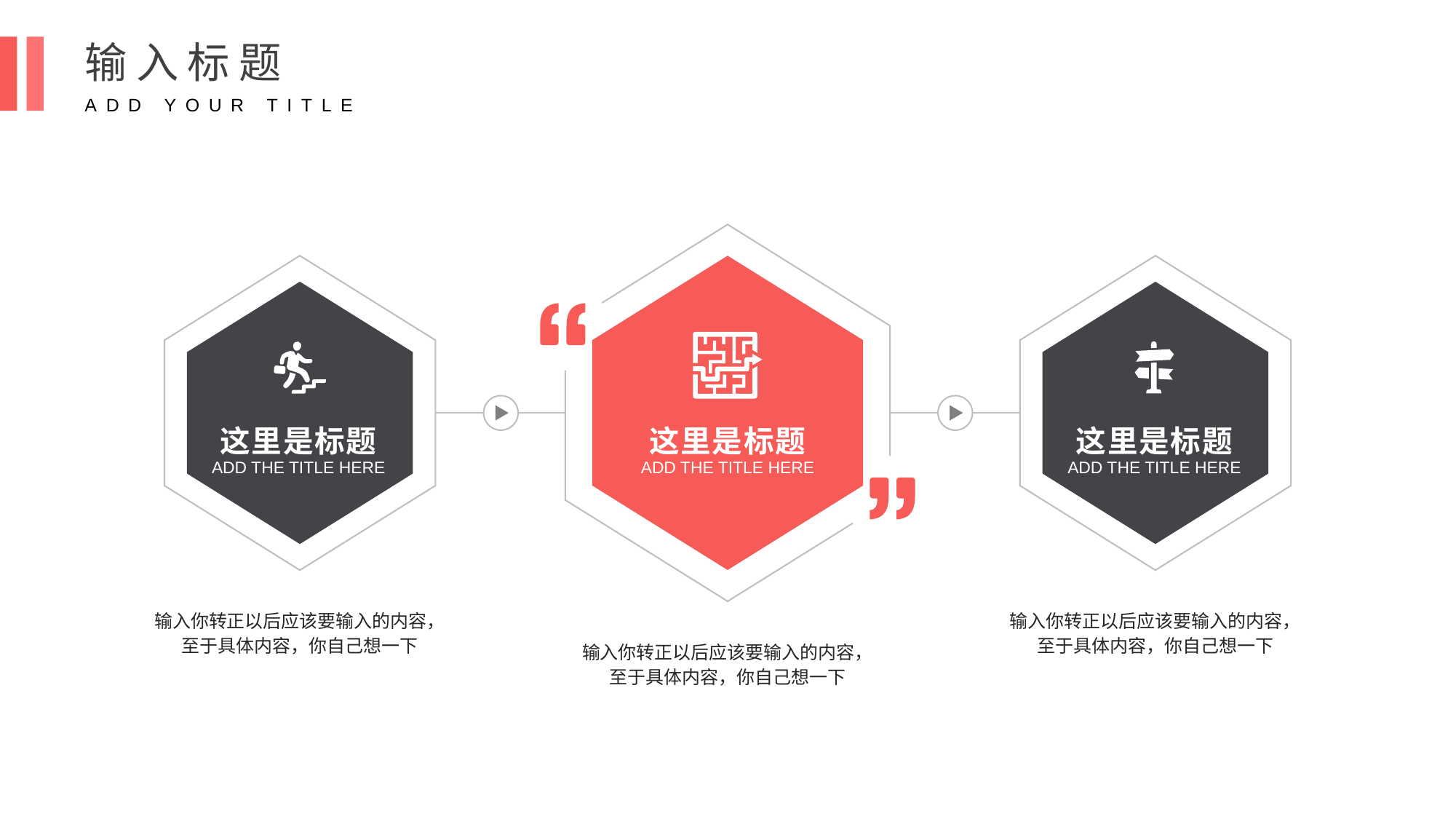

输入标题
ADD YOUR TITLE

这里是标题
ADD THE TITLE HERE
这里是标题
ADD THE TITLE HERE
这里是标题
ADD THE TITLE HERE
输入你转正以后应该要输入的内容，至于具体内容，你自己想一下
输入你转正以后应该要输入的内容，至于具体内容，你自己想一下
输入你转正以后应该要输入的内容，至于具体内容，你自己想一下